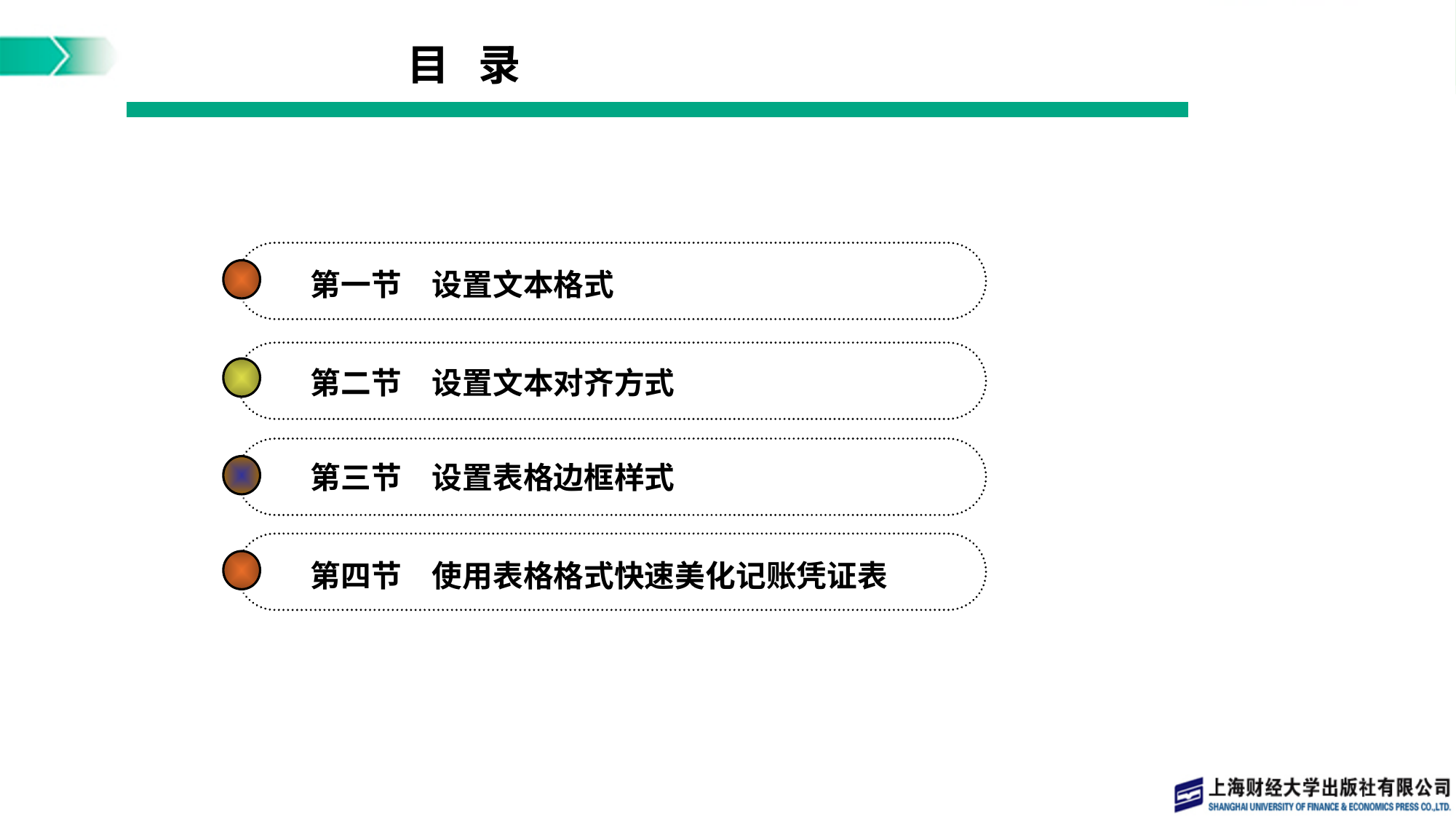

目   录

第一节　设置文本格式

第二节　设置文本对齐方式

第三节　设置表格边框样式

第四节　使用表格格式快速美化记账凭证表